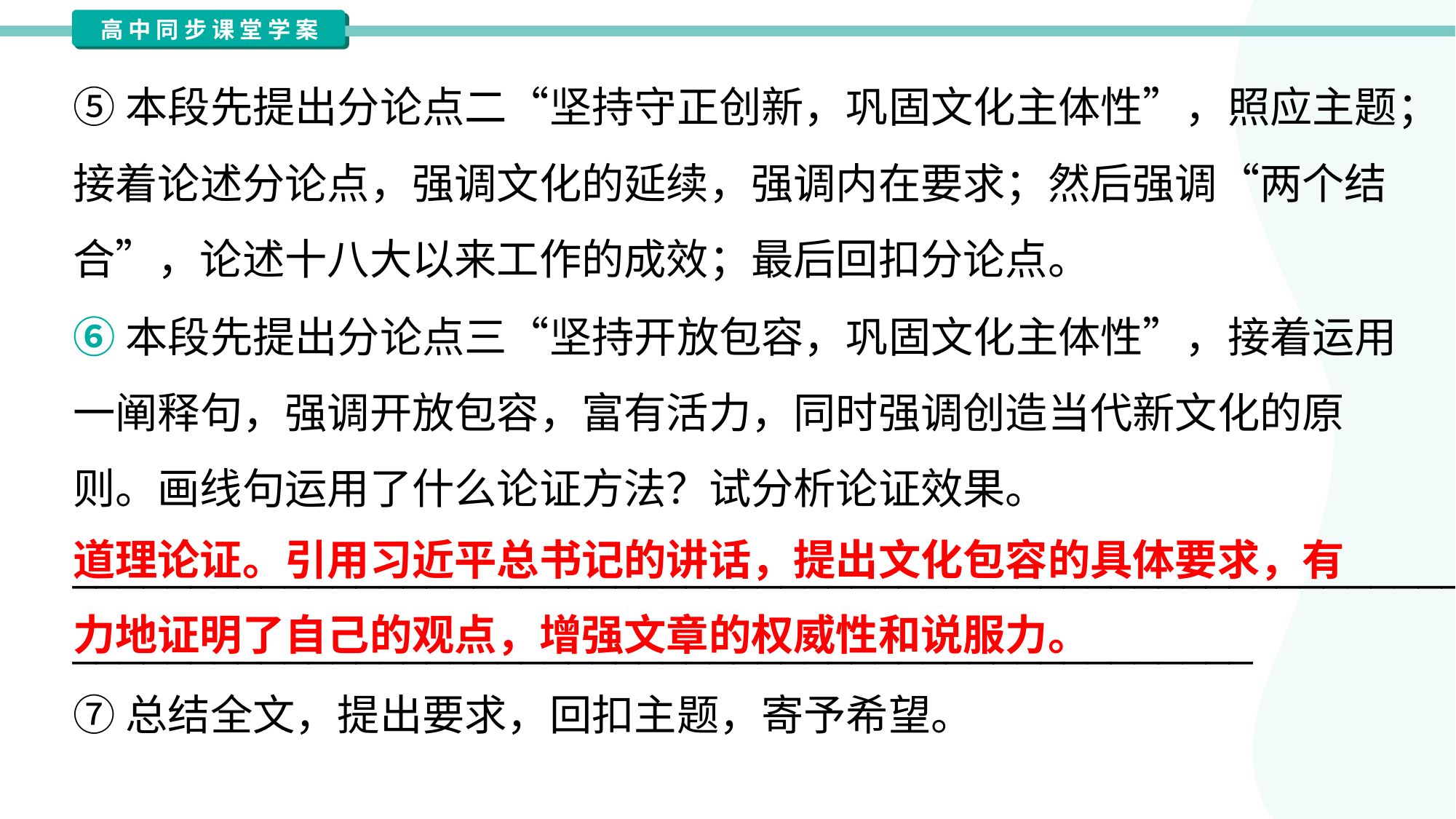

⑤本段先提出分论点二“坚持守正创新，巩固文化主体性”，照应主题；
接着论述分论点，强调文化的延续，强调内在要求；然后强调“两个结
合”，论述十八大以来工作的成效；最后回扣分论点。
⑥本段先提出分论点三“坚持开放包容，巩固文化主体性”，接着运用
一阐释句，强调开放包容，富有活力，同时强调创造当代新文化的原
则。画线句运用了什么论证方法？试分析论证效果。
_____________________________________________________________
__________________________________________________
道理论证。引用习近平总书记的讲话，提出文化包容的具体要求，有力地证明了自己的观点，增强文章的权威性和说服力。
⑦总结全文，提出要求，回扣主题，寄予希望。